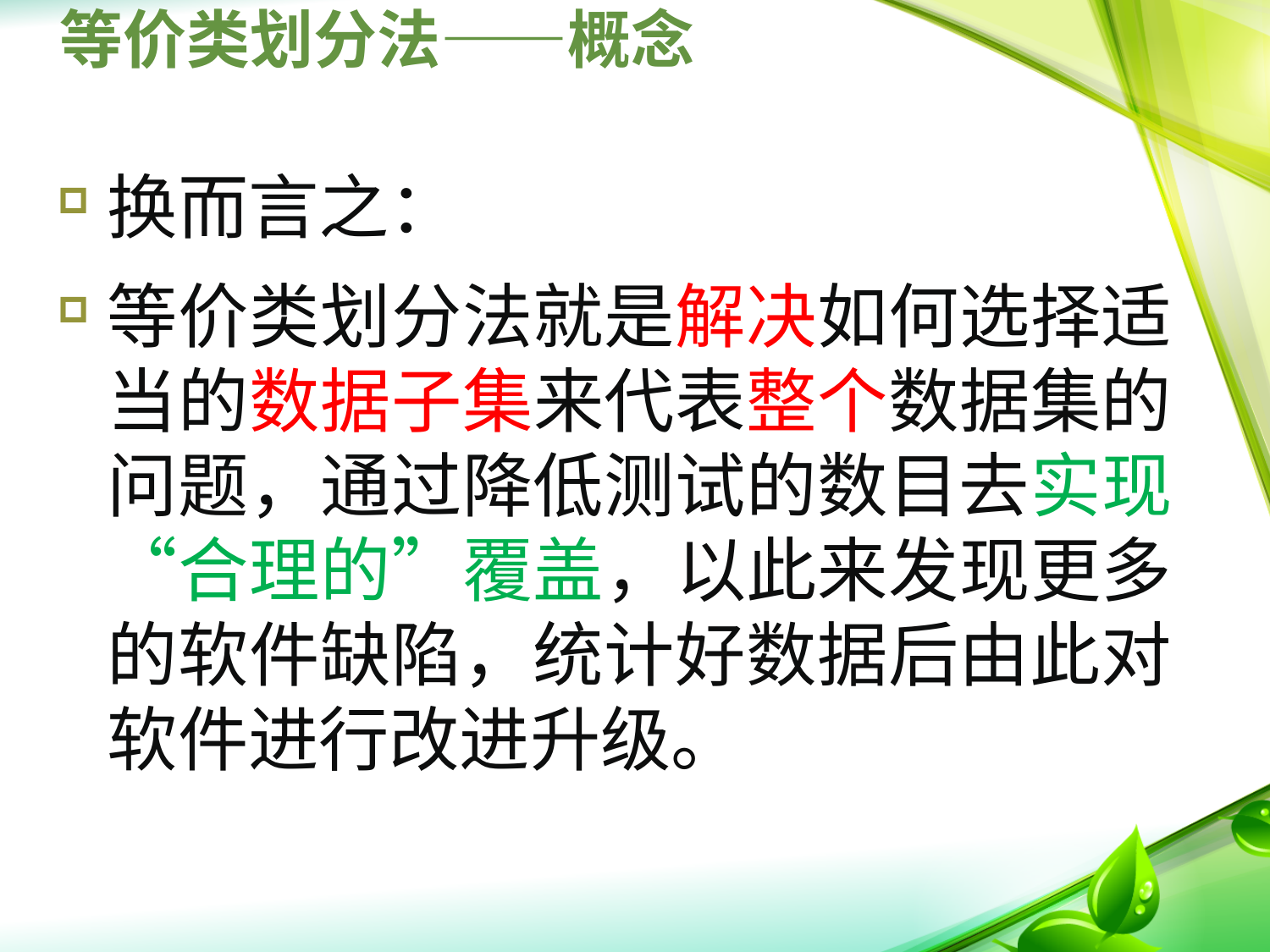

# 等价类划分法——概念
换而言之：
等价类划分法就是解决如何选择适当的数据子集来代表整个数据集的问题，通过降低测试的数目去实现“合理的”覆盖，以此来发现更多的软件缺陷，统计好数据后由此对软件进行改进升级。